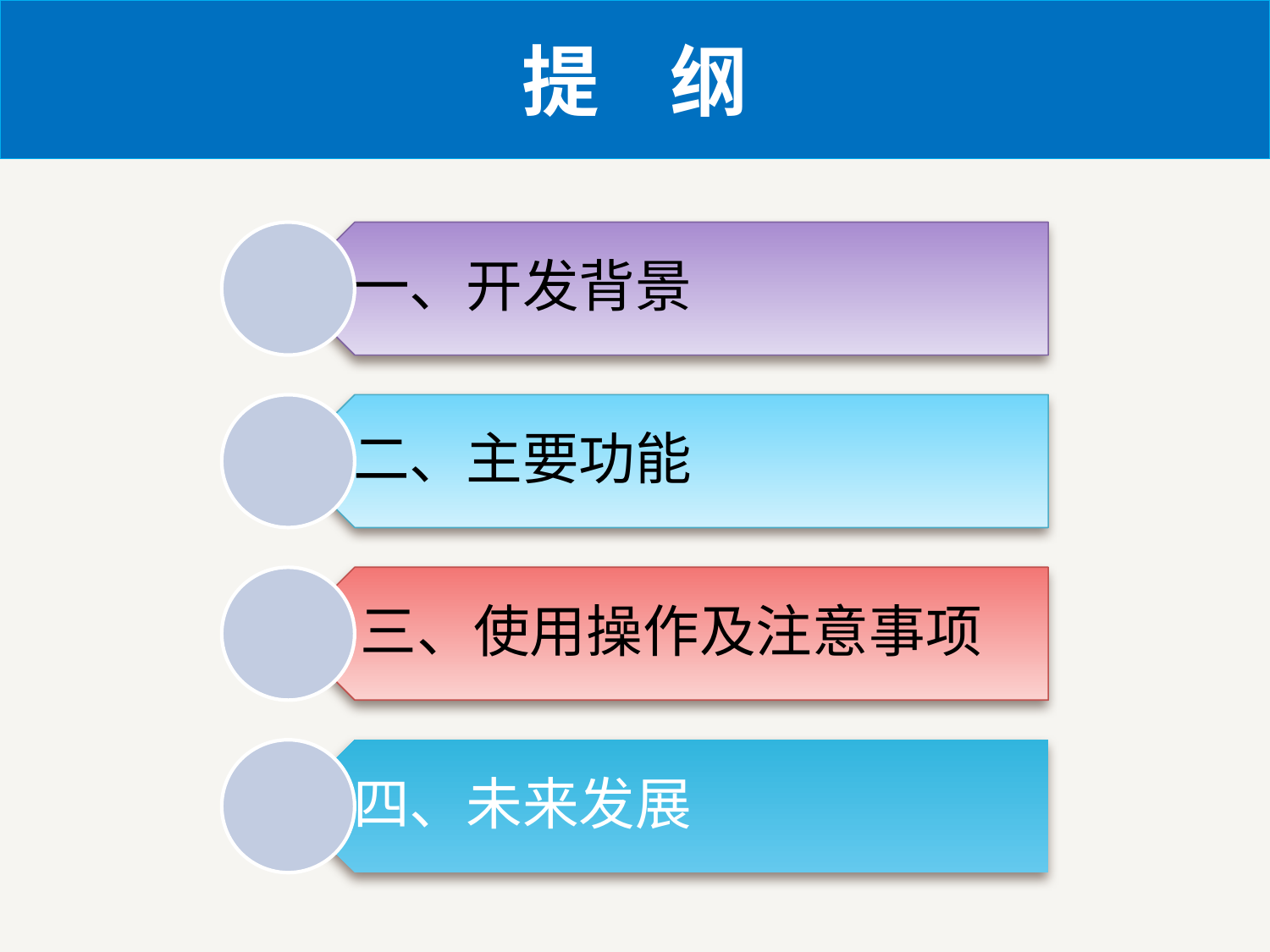

# 提    纲
一、开发背景
二、主要功能
三、使用操作及注意事项
四、未来发展